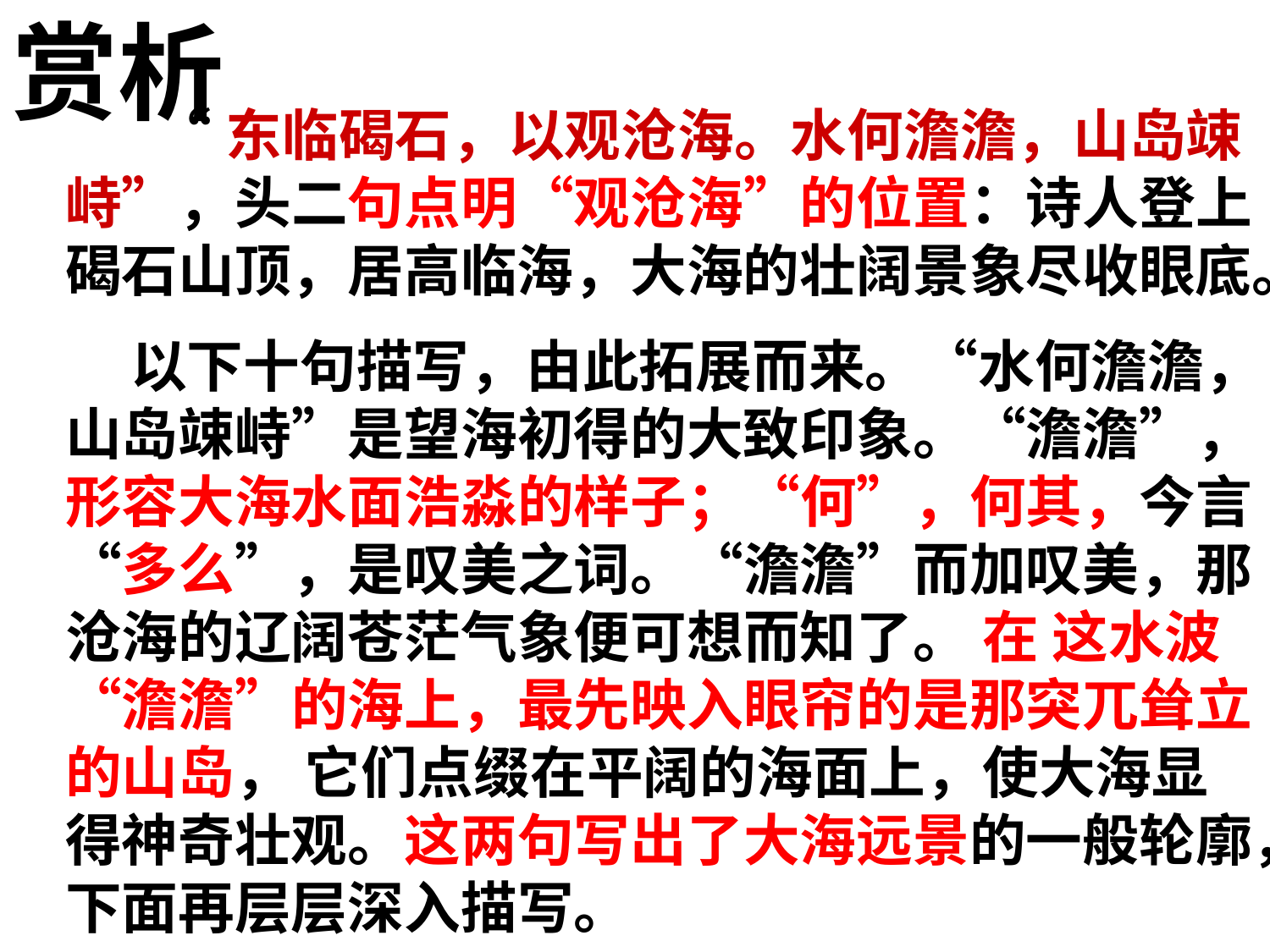

赏析
       “东临碣石，以观沧海。水何澹澹，山岛竦峙”，头二句点明“观沧海”的位置：诗人登上碣石山顶，居高临海，大海的壮阔景象尽收眼底。
    以下十句描写，由此拓展而来。“水何澹澹，山岛竦峙”是望海初得的大致印象。“澹澹”，形容大海水面浩淼的样子；“何”，何其，今言“多么”，是叹美之词。“澹澹”而加叹美，那沧海的辽阔苍茫气象便可想而知了。 在 这水波“澹澹”的海上，最先映入眼帘的是那突兀耸立的山岛， 它们点缀在平阔的海面上，使大海显得神奇壮观。这两句写出了大海远景的一般轮廓，下面再层层深入描写。